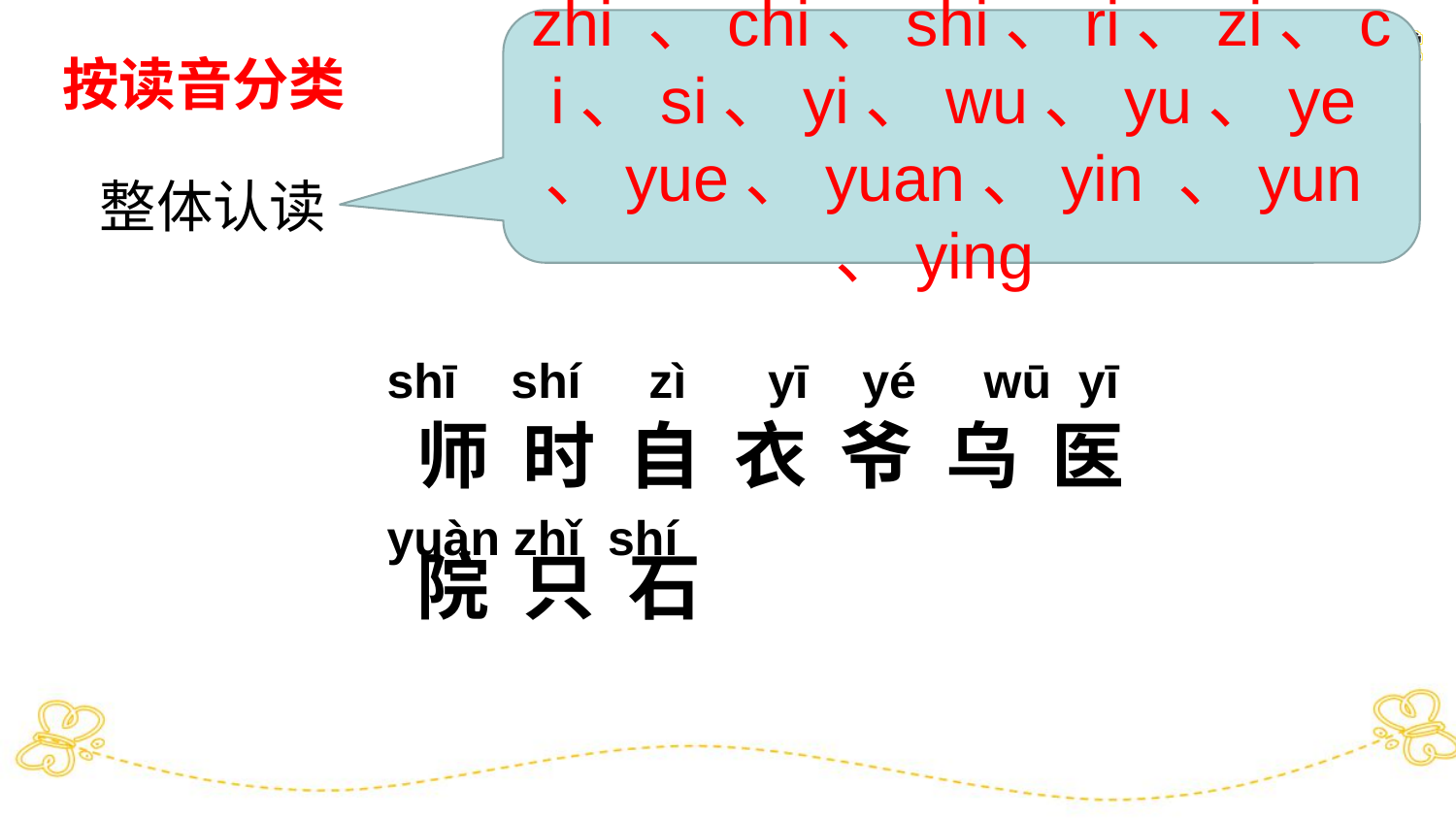

zhi 、chi、shi、ri、zi、ci、si、yi、wu、yu、ye、yue、yuan、yin 、yun、ying
按读音分类
整体认读
shī    shí     zì      yī    yé     wū  yī
yuàn zhǐ  shí

师  时  自  衣  爷  乌  医
院  只  石